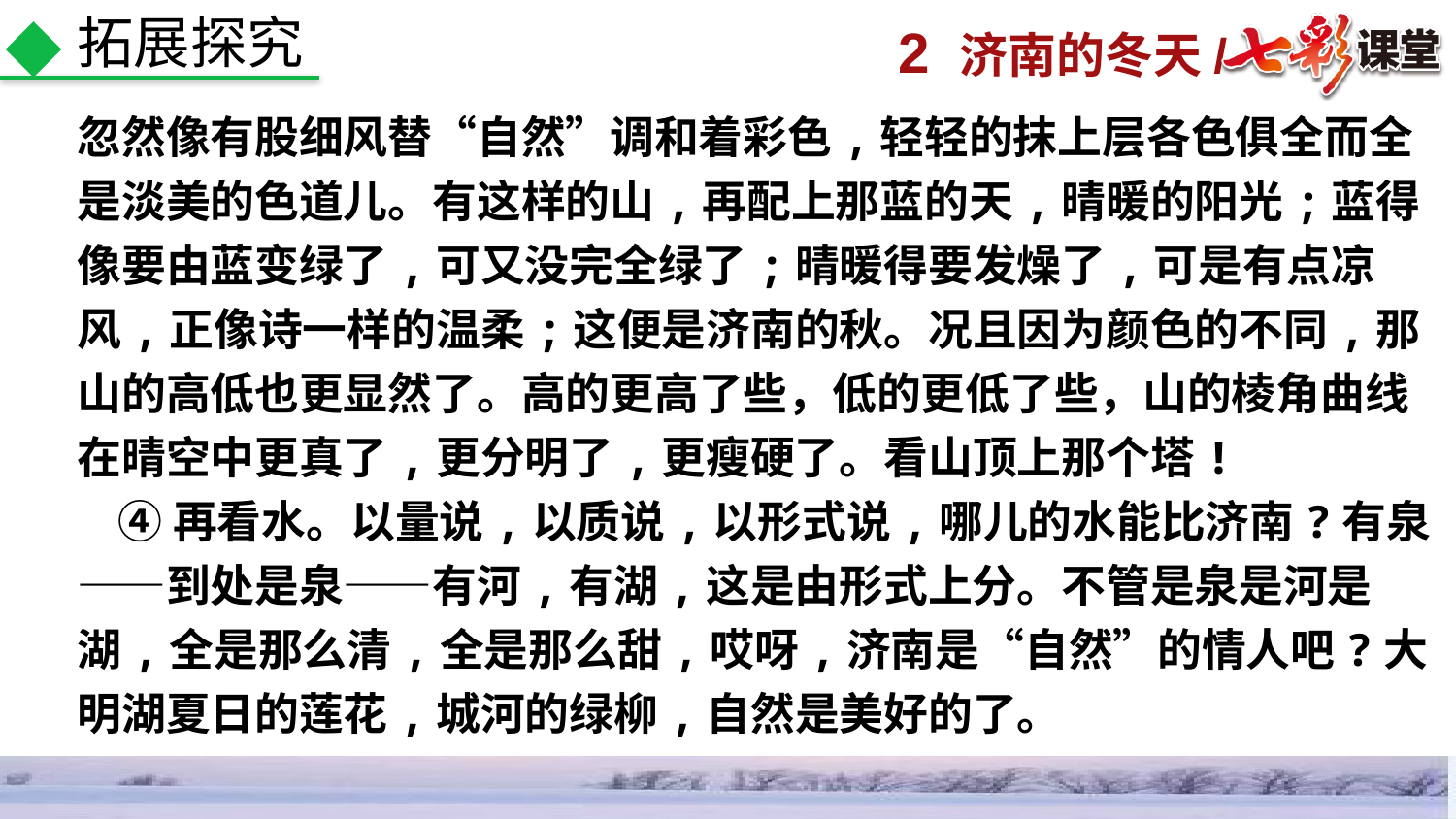

拓展探究

忽然像有股细风替“自然”调和着彩色,轻轻的抹上层各色俱全而全是淡美的色道儿。有这样的山,再配上那蓝的天,晴暖的阳光;蓝得像要由蓝变绿了,可又没完全绿了;晴暖得要发燥了,可是有点凉风,正像诗一样的温柔;这便是济南的秋。况且因为颜色的不同,那山的高低也更显然了。高的更高了些，低的更低了些，山的棱角曲线在晴空中更真了,更分明了,更瘦硬了。看山顶上那个塔!
    ④再看水。以量说,以质说,以形式说,哪儿的水能比济南?有泉——到处是泉——有河,有湖,这是由形式上分。不管是泉是河是湖,全是那么清,全是那么甜,哎呀,济南是“自然”的情人吧?大明湖夏日的莲花,城河的绿柳,自然是美好的了。